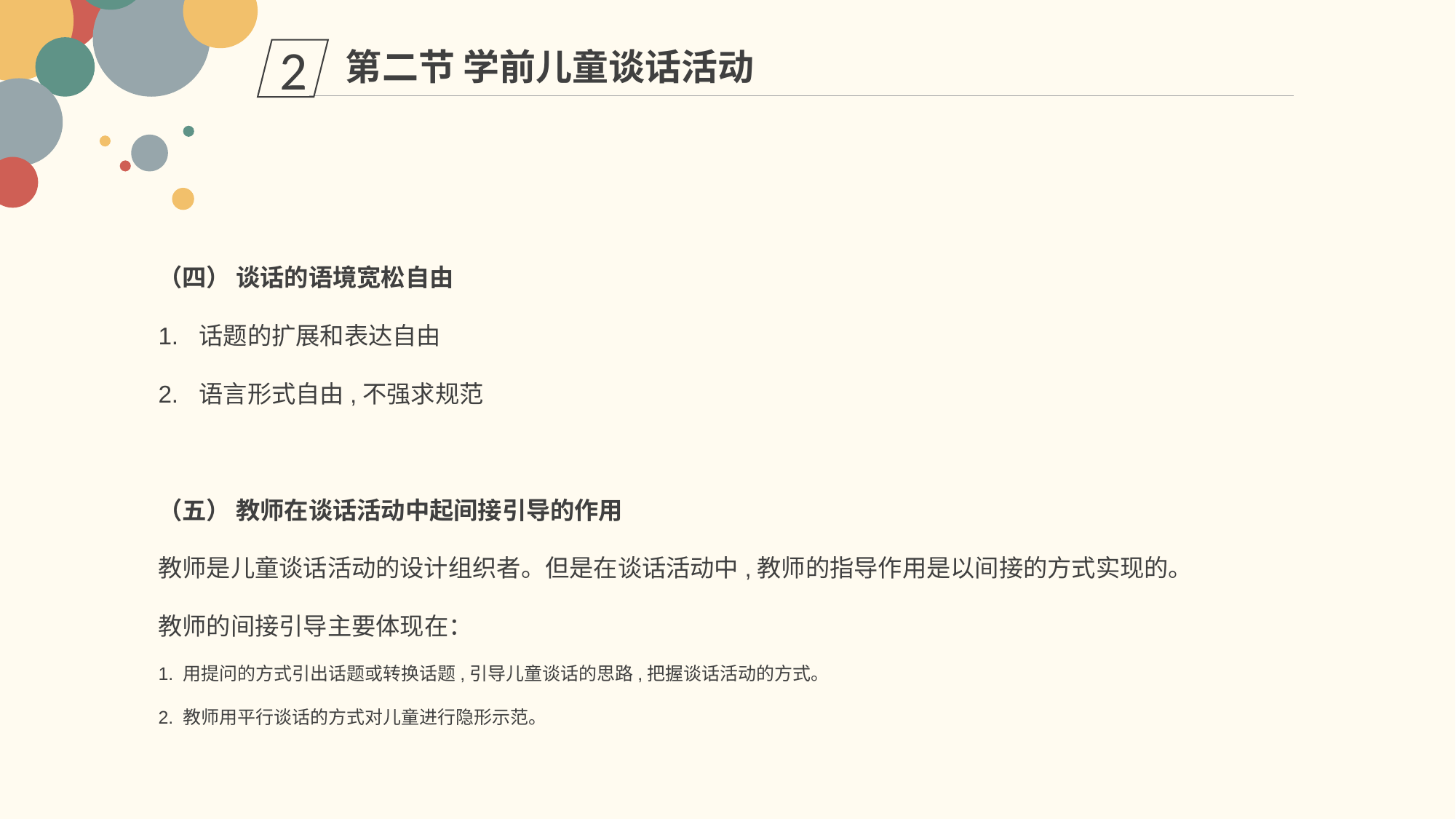

第二节 学前儿童谈话活动
2
（四） 谈话的语境宽松自由
话题的扩展和表达自由
语言形式自由,不强求规范

（五） 教师在谈话活动中起间接引导的作用
教师是儿童谈话活动的设计组织者。但是在谈话活动中,教师的指导作用是以间接的方式实现的。
教师的间接引导主要体现在：
1. 用提问的方式引出话题或转换话题,引导儿童谈话的思路,把握谈话活动的方式。
2. 教师用平行谈话的方式对儿童进行隐形示范。